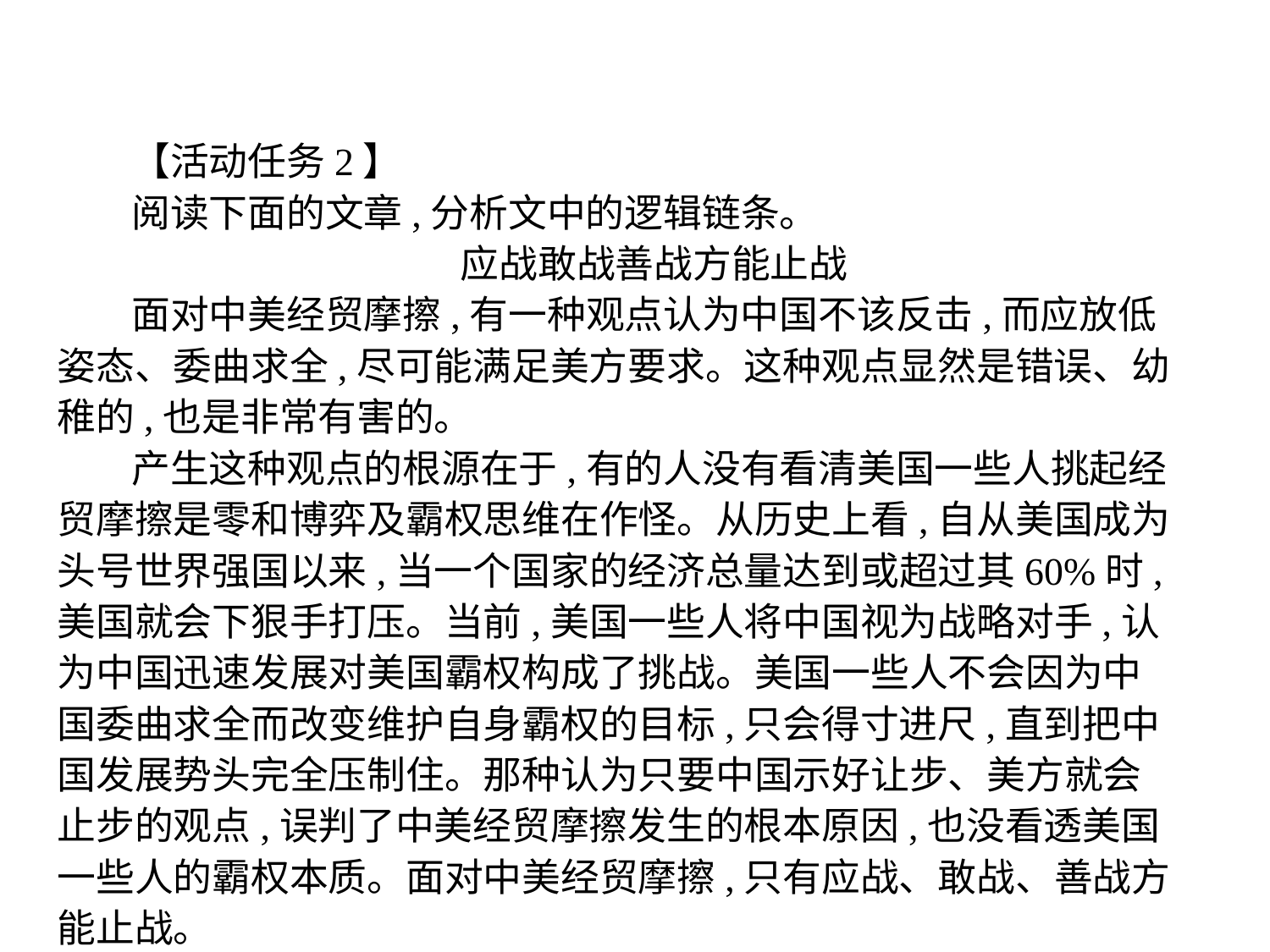

【活动任务2】
阅读下面的文章,分析文中的逻辑链条。
应战敢战善战方能止战
面对中美经贸摩擦,有一种观点认为中国不该反击,而应放低姿态、委曲求全,尽可能满足美方要求。这种观点显然是错误、幼稚的,也是非常有害的。
产生这种观点的根源在于,有的人没有看清美国一些人挑起经贸摩擦是零和博弈及霸权思维在作怪。从历史上看,自从美国成为头号世界强国以来,当一个国家的经济总量达到或超过其60%时,美国就会下狠手打压。当前,美国一些人将中国视为战略对手,认为中国迅速发展对美国霸权构成了挑战。美国一些人不会因为中国委曲求全而改变维护自身霸权的目标,只会得寸进尺,直到把中国发展势头完全压制住。那种认为只要中国示好让步、美方就会止步的观点,误判了中美经贸摩擦发生的根本原因,也没看透美国一些人的霸权本质。面对中美经贸摩擦,只有应战、敢战、善战方能止战。